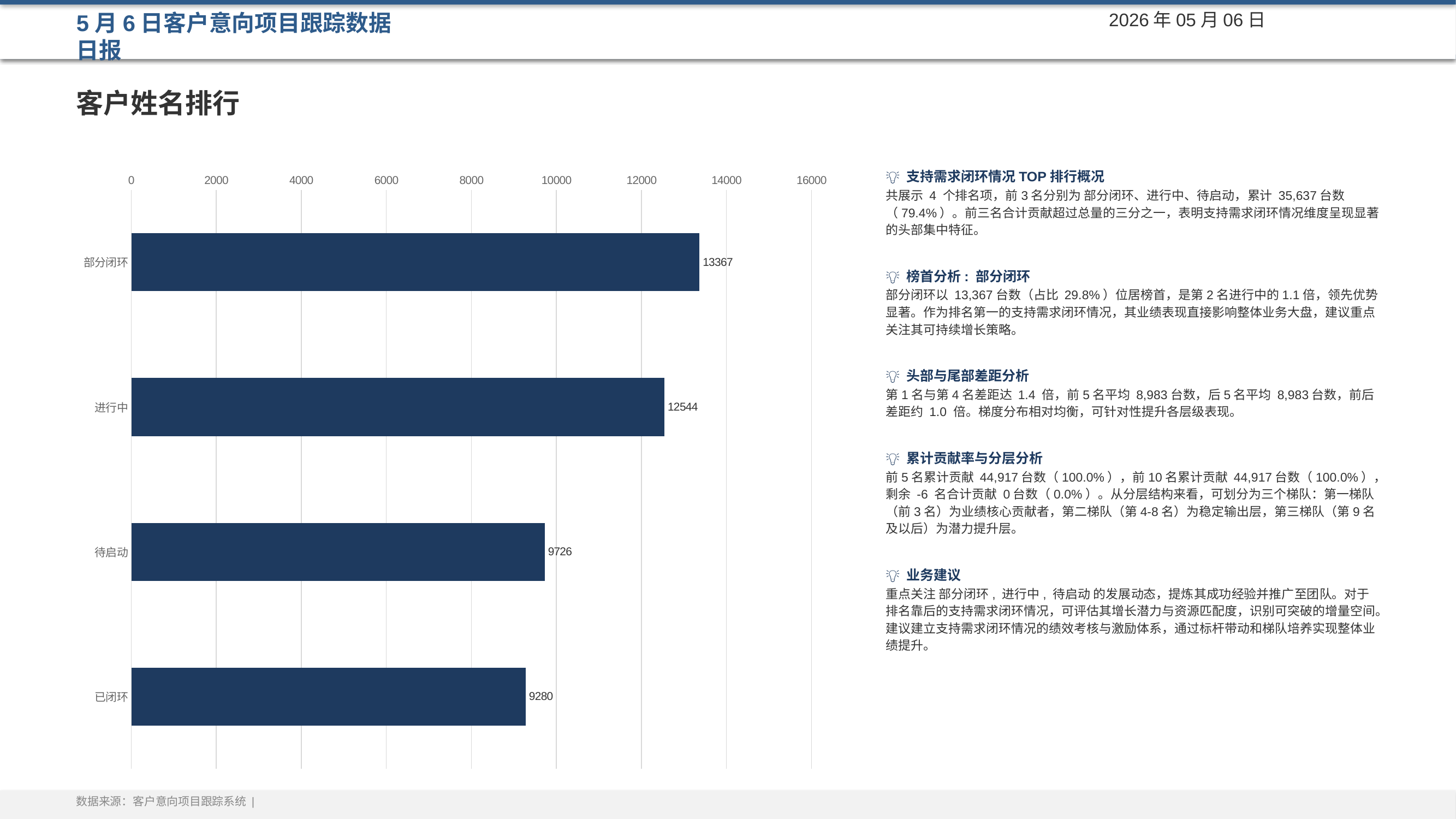

5月6日客户意向项目跟踪数据日报
2026年05月06日

客户姓名排行

### Chart

| Category | 台数 |
|---|---|
| 部分闭环 | 13367.0 |
| 进行中 | 12544.0 |
| 待启动 | 9726.0 |
| 已闭环 | 9280.0 |
💡 支持需求闭环情况TOP排行概况
共展示 4 个排名项，前3名分别为 部分闭环、进行中、待启动，累计 35,637台数（79.4%）。前三名合计贡献超过总量的三分之一，表明支持需求闭环情况维度呈现显著的头部集中特征。

💡 榜首分析: 部分闭环
部分闭环以 13,367台数（占比 29.8%）位居榜首，是第2名进行中的1.1倍，领先优势显著。作为排名第一的支持需求闭环情况，其业绩表现直接影响整体业务大盘，建议重点关注其可持续增长策略。

💡 头部与尾部差距分析
第1名与第4名差距达 1.4 倍，前5名平均 8,983台数，后5名平均 8,983台数，前后差距约 1.0 倍。梯度分布相对均衡，可针对性提升各层级表现。

💡 累计贡献率与分层分析
前5名累计贡献 44,917台数（100.0%），前10名累计贡献 44,917台数（100.0%），剩余 -6 名合计贡献 0台数（0.0%）。从分层结构来看，可划分为三个梯队：第一梯队（前3名）为业绩核心贡献者，第二梯队（第4-8名）为稳定输出层，第三梯队（第9名及以后）为潜力提升层。

💡 业务建议
重点关注 部分闭环, 进行中, 待启动 的发展动态，提炼其成功经验并推广至团队。对于排名靠后的支持需求闭环情况，可评估其增长潜力与资源匹配度，识别可突破的增量空间。建议建立支持需求闭环情况的绩效考核与激励体系，通过标杆带动和梯队培养实现整体业绩提升。

数据来源：客户意向项目跟踪系统 |